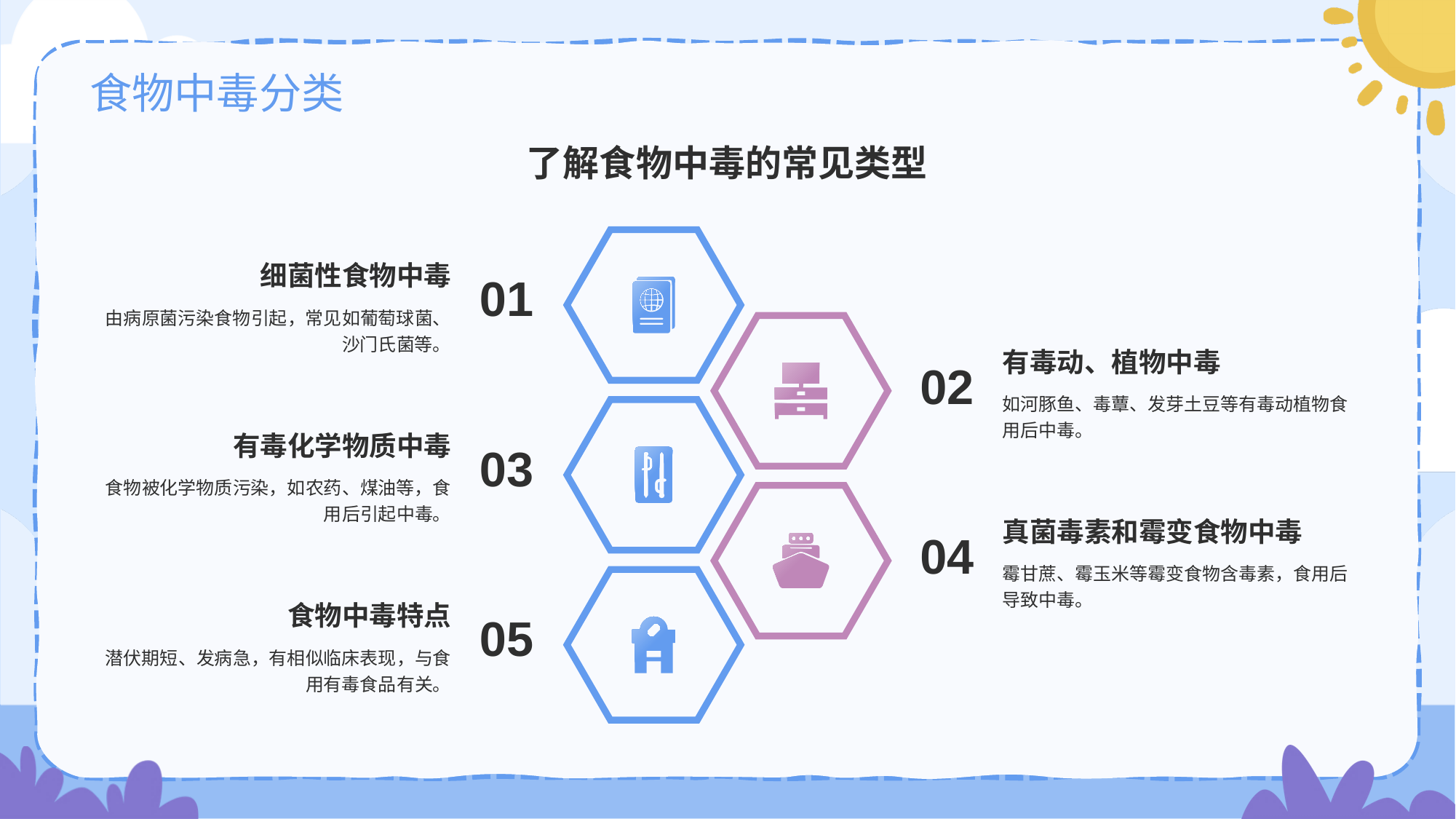

# 食物中毒分类
了解食物中毒的常见类型

细菌性食物中毒
01

由病原菌污染食物引起，常见如葡萄球菌、沙门氏菌等。

有毒动、植物中毒
02

如河豚鱼、毒蕈、发芽土豆等有毒动植物食用后中毒。

有毒化学物质中毒
03

食物被化学物质污染，如农药、煤油等，食用后引起中毒。

真菌毒素和霉变食物中毒
04

霉甘蔗、霉玉米等霉变食物含毒素，食用后导致中毒。

食物中毒特点
05

潜伏期短、发病急，有相似临床表现，与食用有毒食品有关。